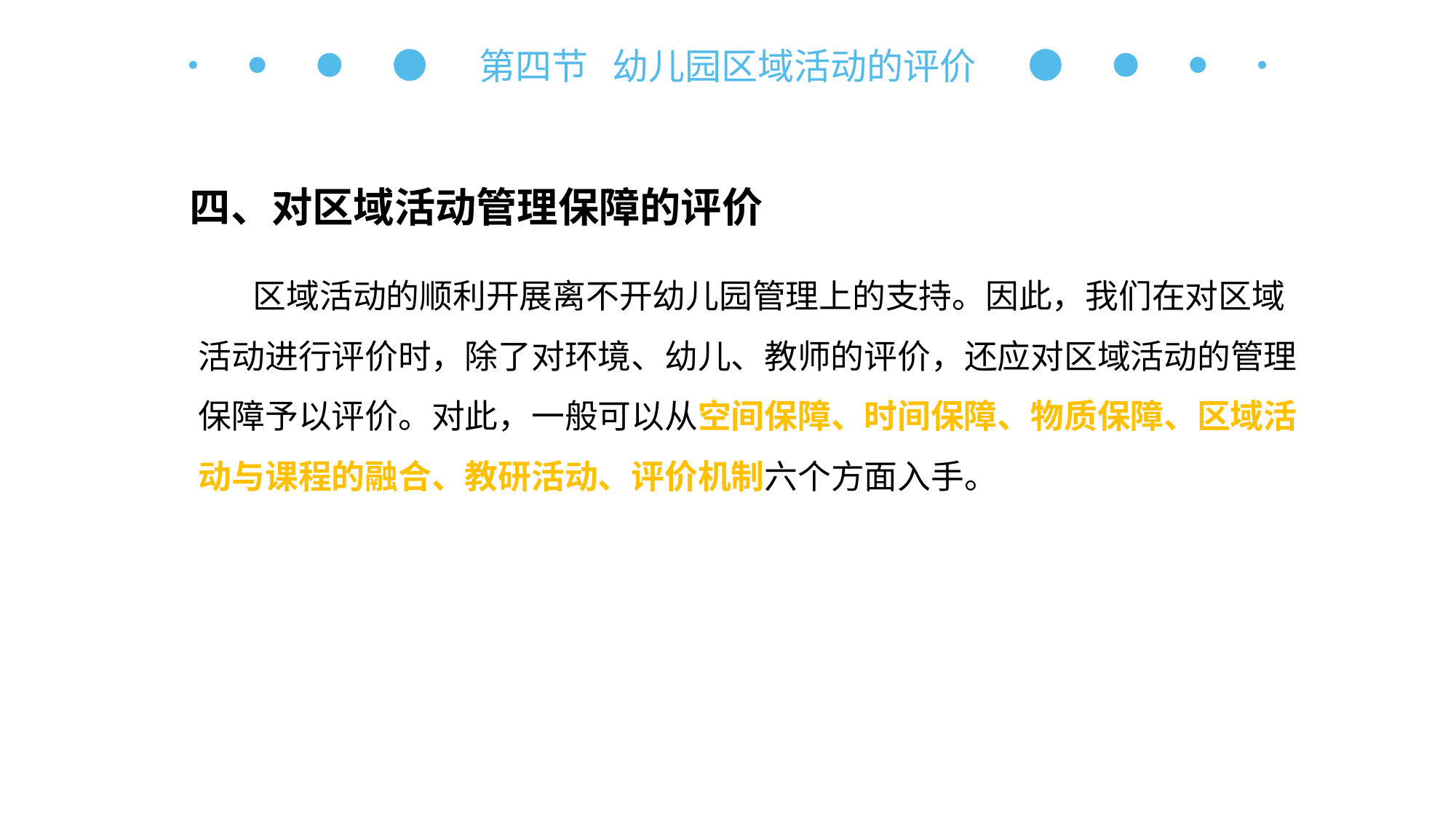

第四节   幼儿园区域活动的评价

四、对区域活动管理保障的评价
区域活动的顺利开展离不开幼儿园管理上的支持。因此，我们在对区域活动进行评价时，除了对环境、幼儿、教师的评价，还应对区域活动的管理保障予以评价。对此，一般可以从空间保障、时间保障、物质保障、区域活动与课程的融合、教研活动、评价机制六个方面入手。